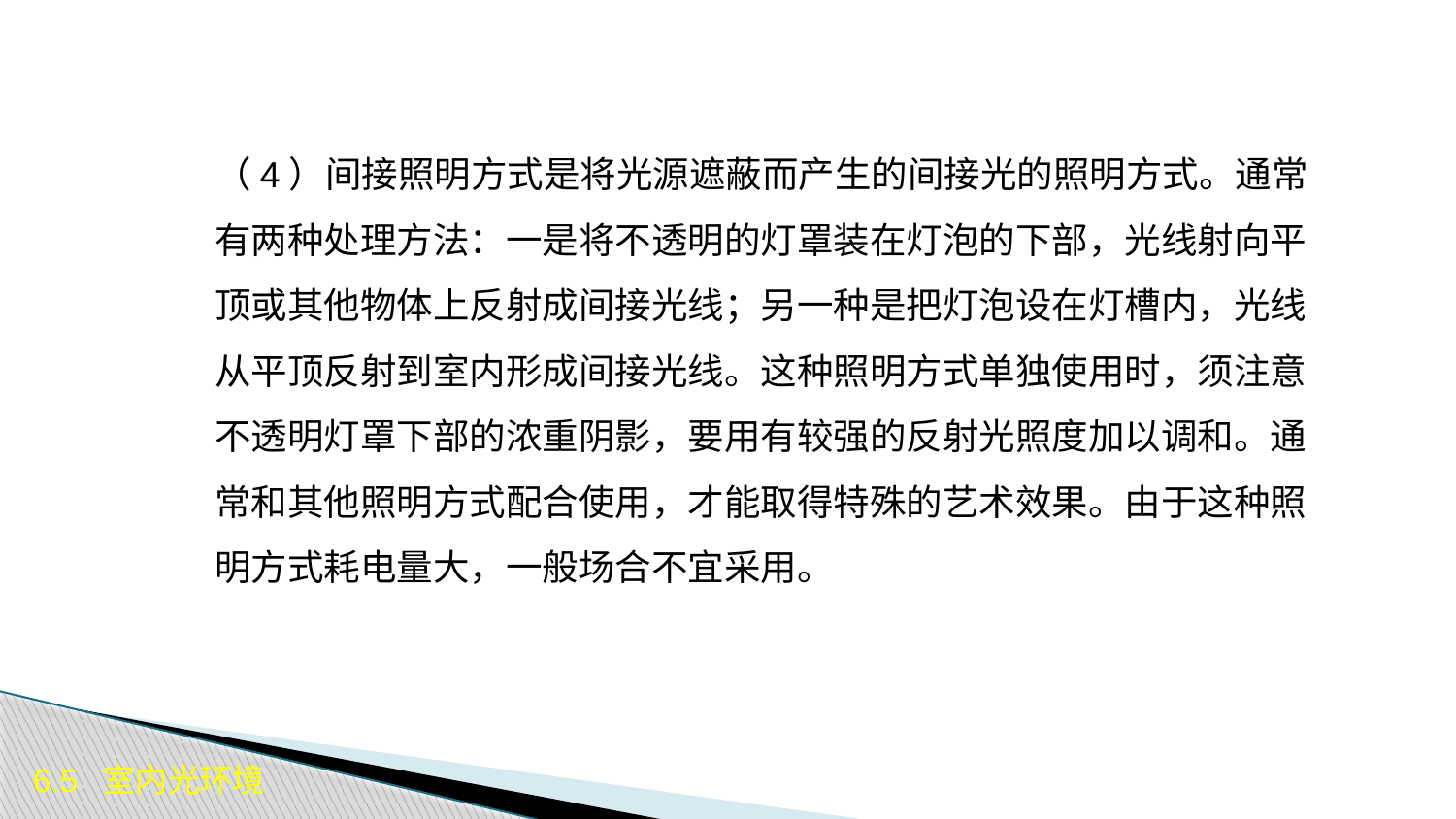

（4）间接照明方式是将光源遮蔽而产生的间接光的照明方式。通常有两种处理方法：一是将不透明的灯罩装在灯泡的下部，光线射向平顶或其他物体上反射成间接光线；另一种是把灯泡设在灯槽内，光线从平顶反射到室内形成间接光线。这种照明方式单独使用时，须注意不透明灯罩下部的浓重阴影，要用有较强的反射光照度加以调和。通常和其他照明方式配合使用，才能取得特殊的艺术效果。由于这种照明方式耗电量大，一般场合不宜采用。

6.5  室内光环境